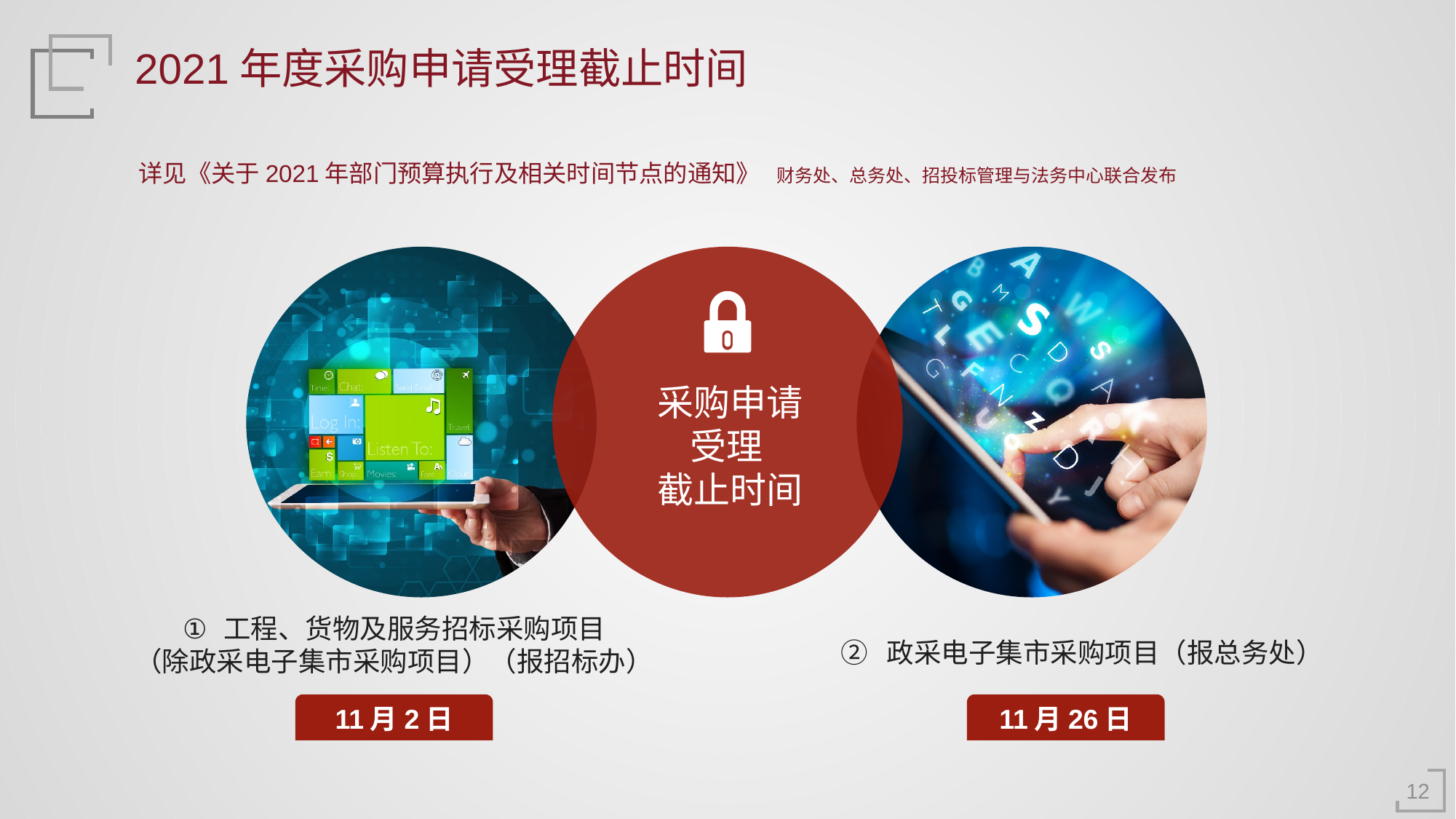

2021年度采购申请受理截止时间
详见《关于2021年部门预算执行及相关时间节点的通知》   财务处、总务处、招投标管理与法务中心联合发布

采购申请
受理
截止时间
工程、货物及服务招标采购项目
（除政采电子集市采购项目）（报招标办）

②  政采电子集市采购项目（报总务处）
11月2日
11月26日